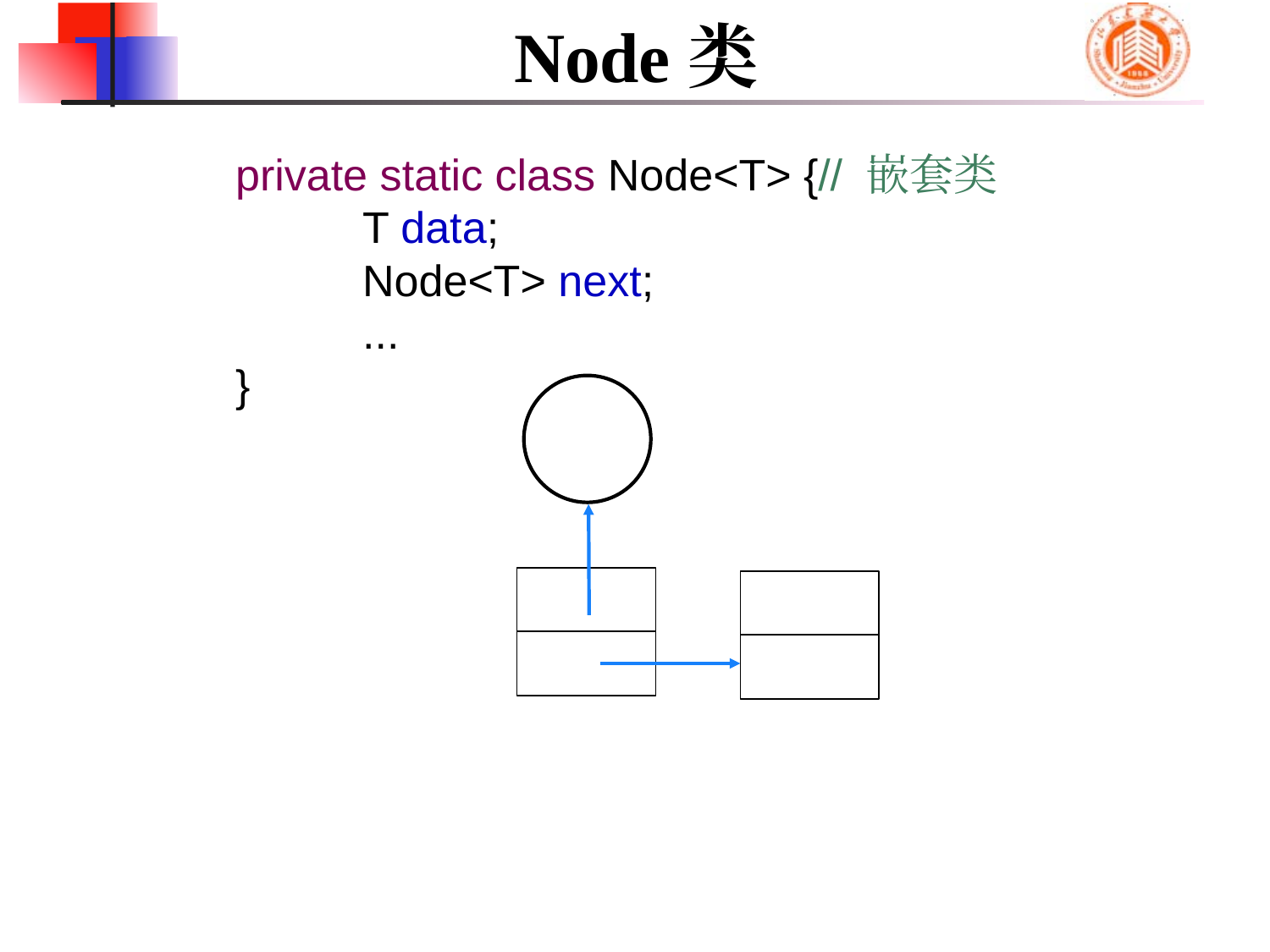

# Node类
private static class Node<T> {// 嵌套类
	T data;
	Node<T> next;
	...
}